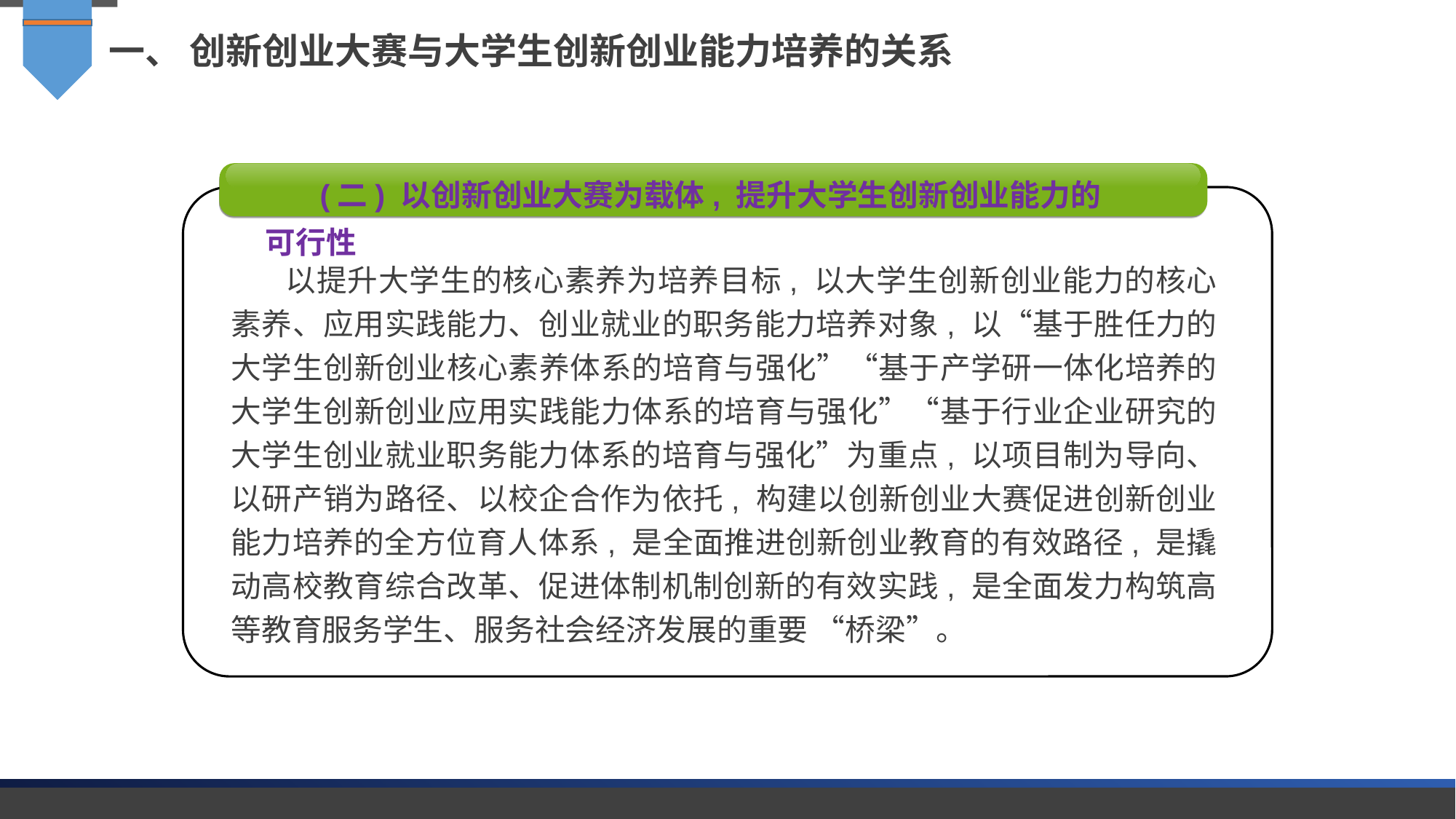

一、 创新创业大赛与大学生创新创业能力培养的关系
(二) 以创新创业大赛为载体, 提升大学生创新创业能力的可行性

以提升大学生的核心素养为培养目标, 以大学生创新创业能力的核心素养、应用实践能力、创业就业的职务能力培养对象, 以“基于胜任力的大学生创新创业核心素养体系的培育与强化”“基于产学研一体化培养的大学生创新创业应用实践能力体系的培育与强化”“基于行业企业研究的大学生创业就业职务能力体系的培育与强化”为重点, 以项目制为导向、以研产销为路径、以校企合作为依托, 构建以创新创业大赛促进创新创业能力培养的全方位育人体系, 是全面推进创新创业教育的有效路径, 是撬动高校教育综合改革、促进体制机制创新的有效实践, 是全面发力构筑高等教育服务学生、服务社会经济发展的重要 “桥梁”。